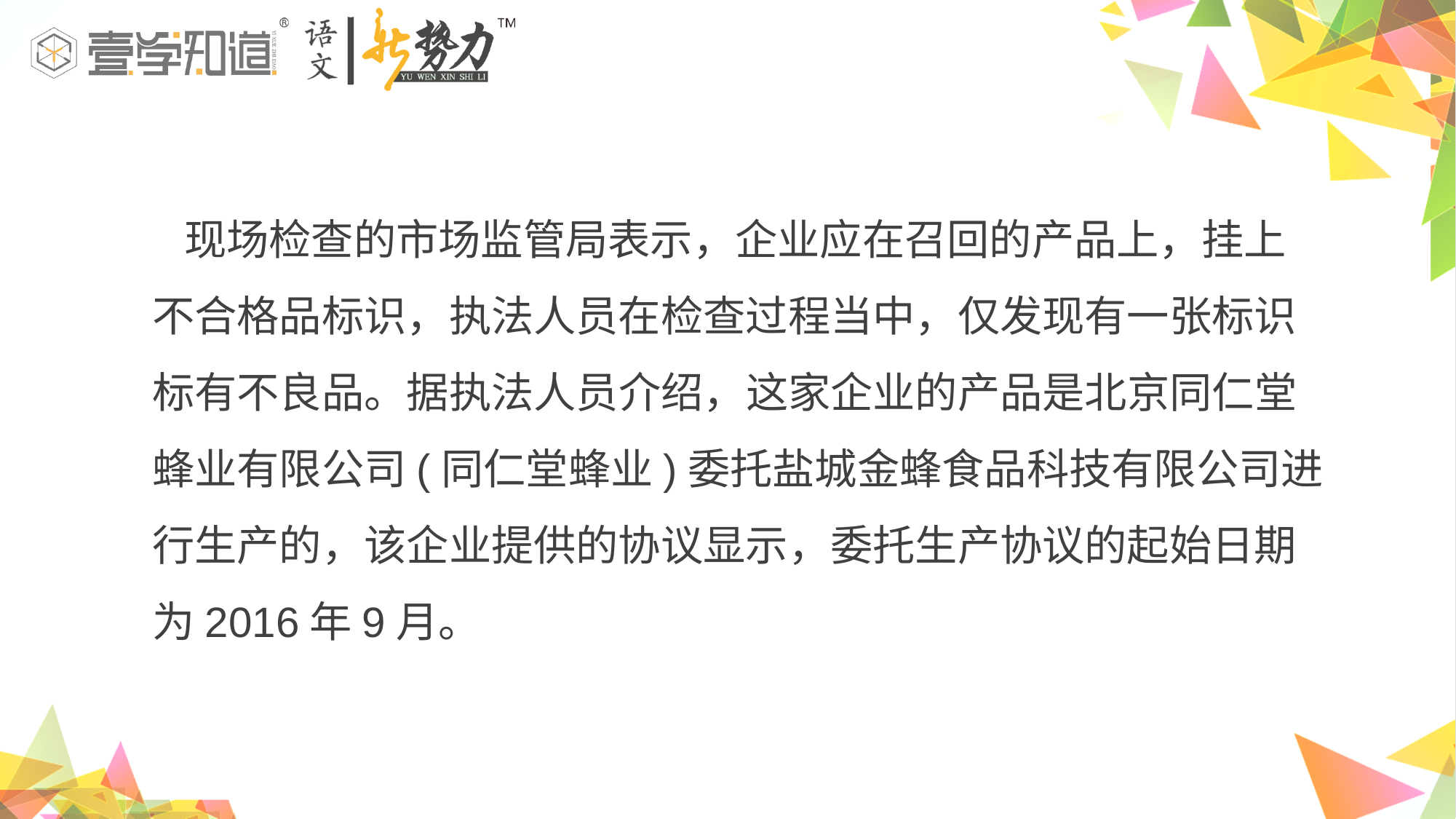

现场检查的市场监管局表示，企业应在召回的产品上，挂上不合格品标识，执法人员在检查过程当中，仅发现有一张标识标有不良品。据执法人员介绍，这家企业的产品是北京同仁堂蜂业有限公司(同仁堂蜂业)委托盐城金蜂食品科技有限公司进行生产的，该企业提供的协议显示，委托生产协议的起始日期为2016年9月。